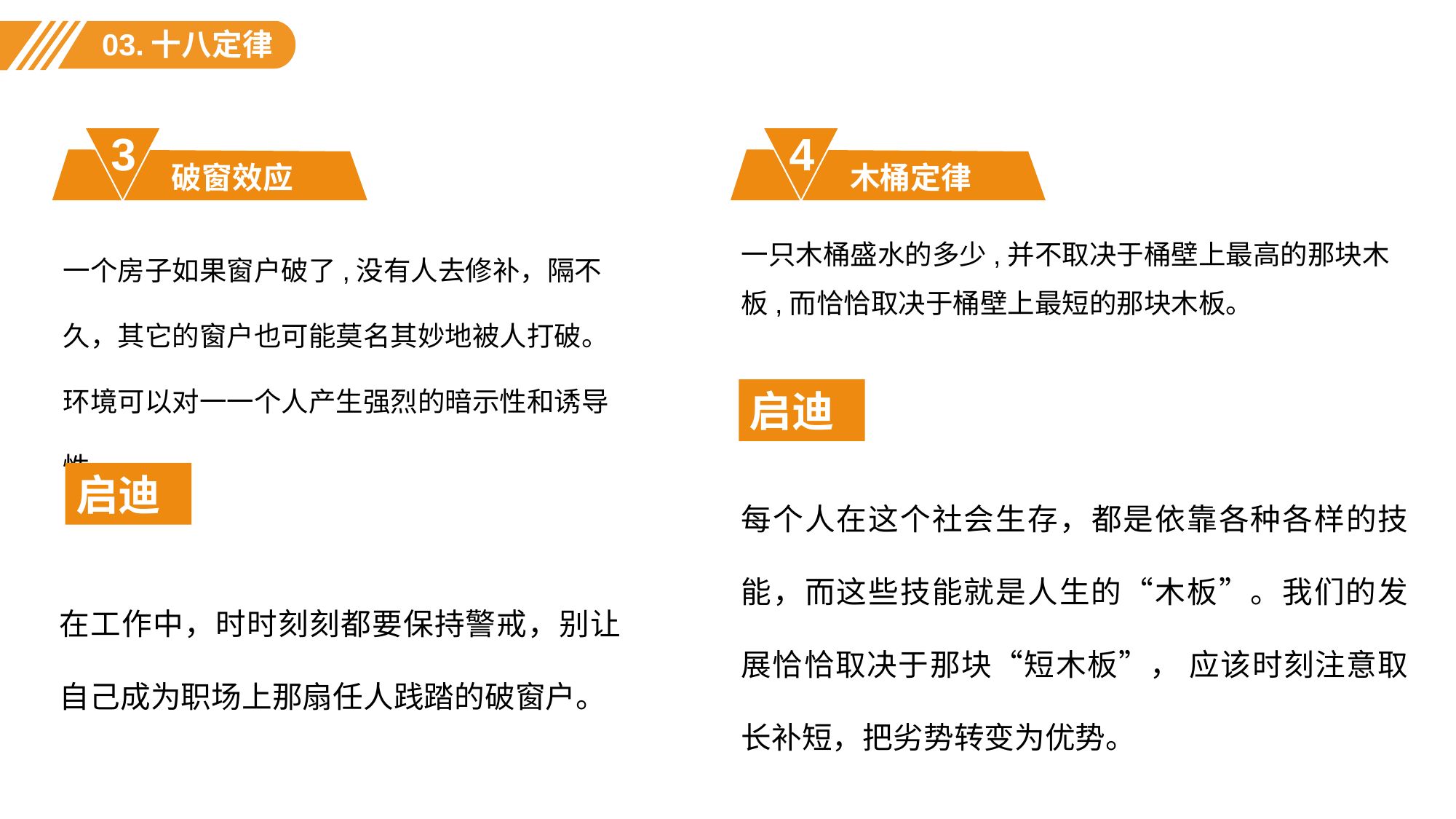

03.十八定律

3

4

破窗效应

木桶定律
一个房子如果窗户破了,没有人去修补，隔不久，其它的窗户也可能莫名其妙地被人打破。环境可以对一一个人产生强烈的暗示性和诱导性。
一只木桶盛水的多少,并不取决于桶壁上最高的那块木板,而恰恰取决于桶壁上最短的那块木板。
启迪
每个人在这个社会生存，都是依靠各种各样的技能，而这些技能就是人生的“木板”。我们的发展恰恰取决于那块“短木板”， 应该时刻注意取长补短，把劣势转变为优势。
启迪
在工作中，时时刻刻都要保持警戒，别让自己成为职场上那扇任人践踏的破窗户。